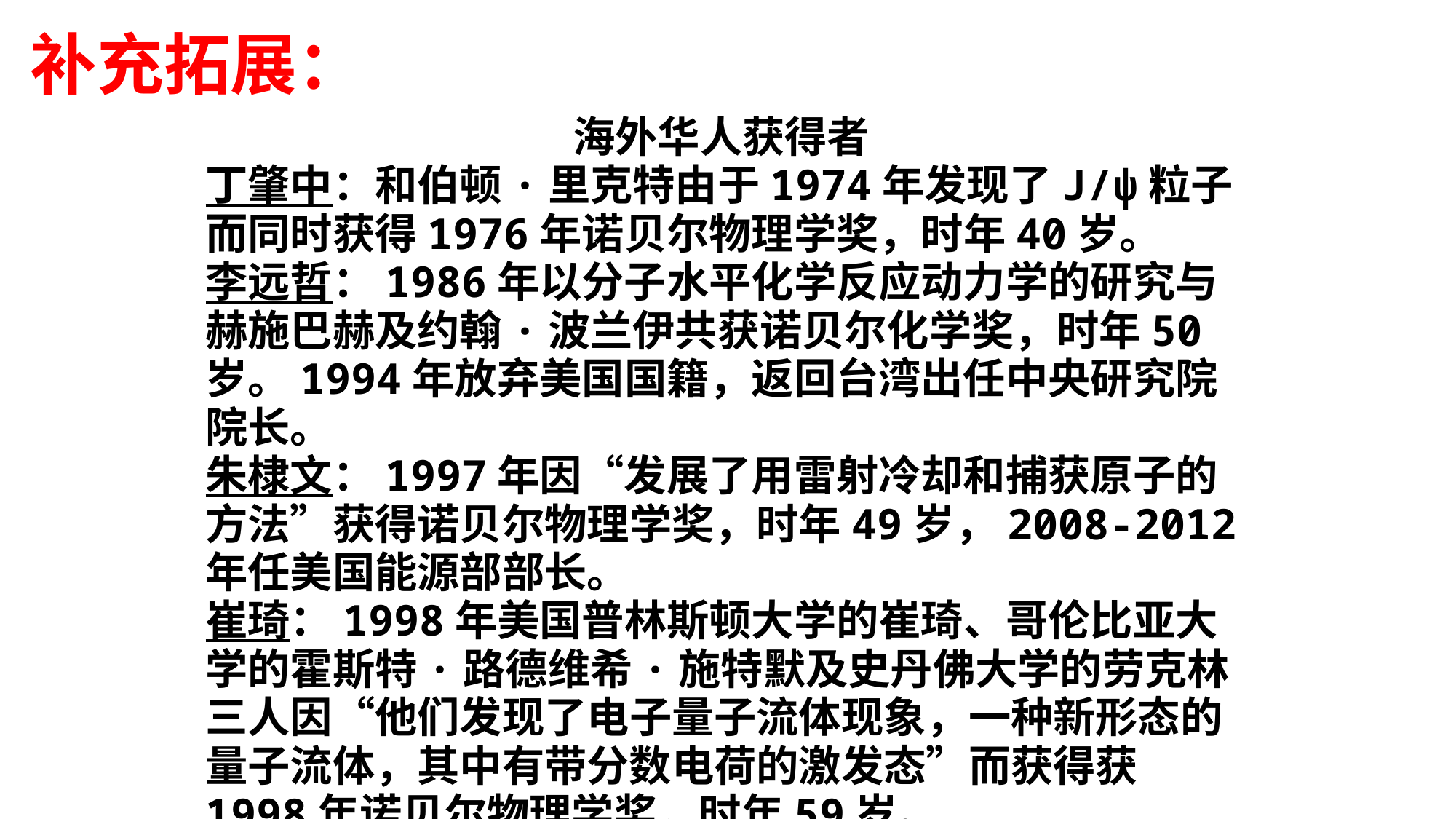

补充拓展：
海外华人获得者
丁肇中：和伯顿·里克特由于1974年发现了J/ψ粒子而同时获得1976年诺贝尔物理学奖，时年40岁。
李远哲：1986年以分子水平化学反应动力学的研究与赫施巴赫及约翰·波兰伊共获诺贝尔化学奖，时年50岁。1994年放弃美国国籍，返回台湾出任中央研究院院长。
朱棣文：1997年因“发展了用雷射冷却和捕获原子的方法”获得诺贝尔物理学奖，时年49岁，2008-2012年任美国能源部部长。
崔琦：1998年美国普林斯顿大学的崔琦、哥伦比亚大学的霍斯特·路德维希·施特默及史丹佛大学的劳克林三人因“他们发现了电子量子流体现象，一种新形态的量子流体，其中有带分数电荷的激发态”而获得获1998年诺贝尔物理学奖，时年59岁。